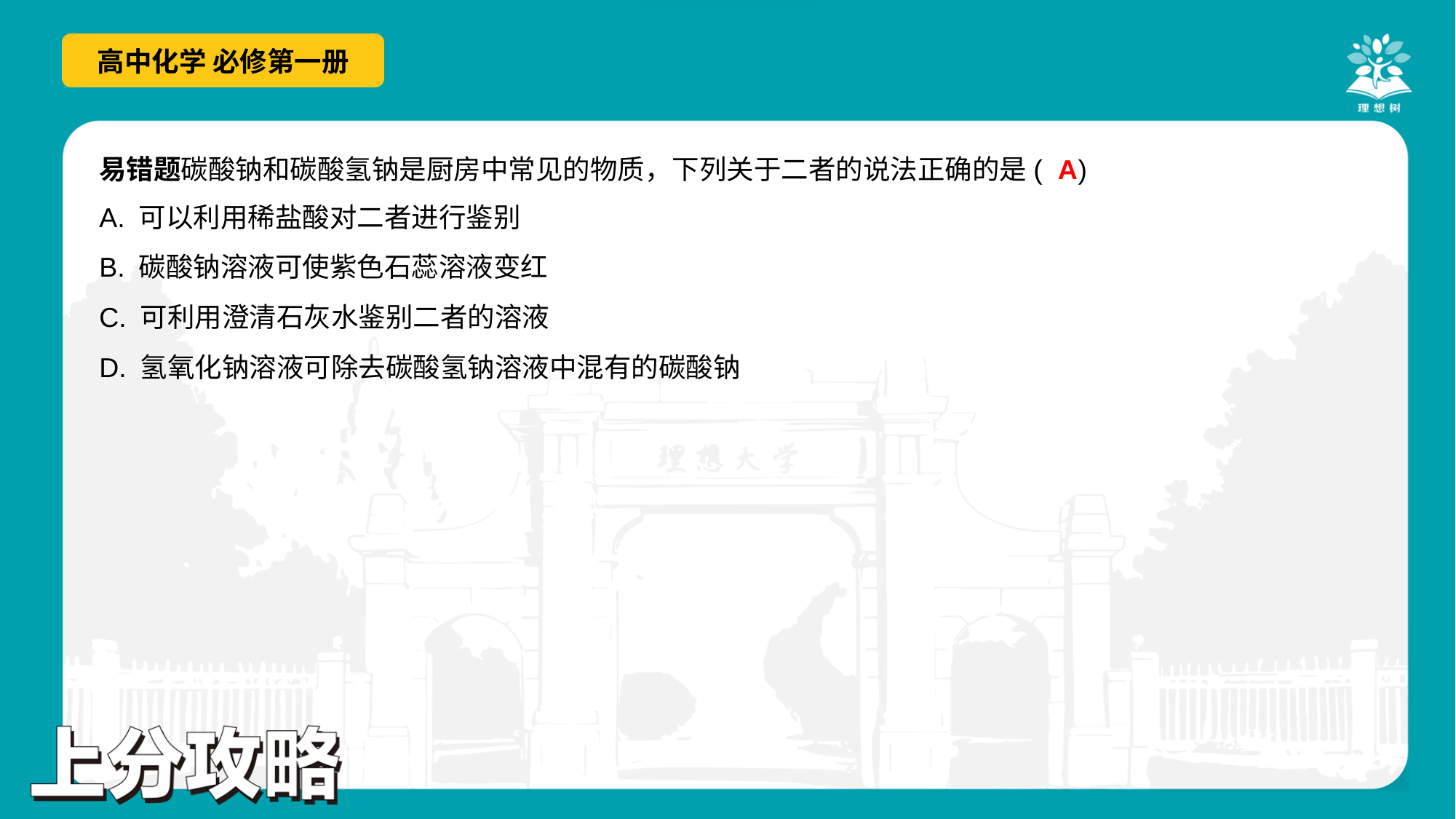

A
易错题碳酸钠和碳酸氢钠是厨房中常见的物质，下列关于二者的说法正确的是(     )
A. 可以利用稀盐酸对二者进行鉴别
B. 碳酸钠溶液可使紫色石蕊溶液变红
C. 可利用澄清石灰水鉴别二者的溶液
D. 氢氧化钠溶液可除去碳酸氢钠溶液中混有的碳酸钠